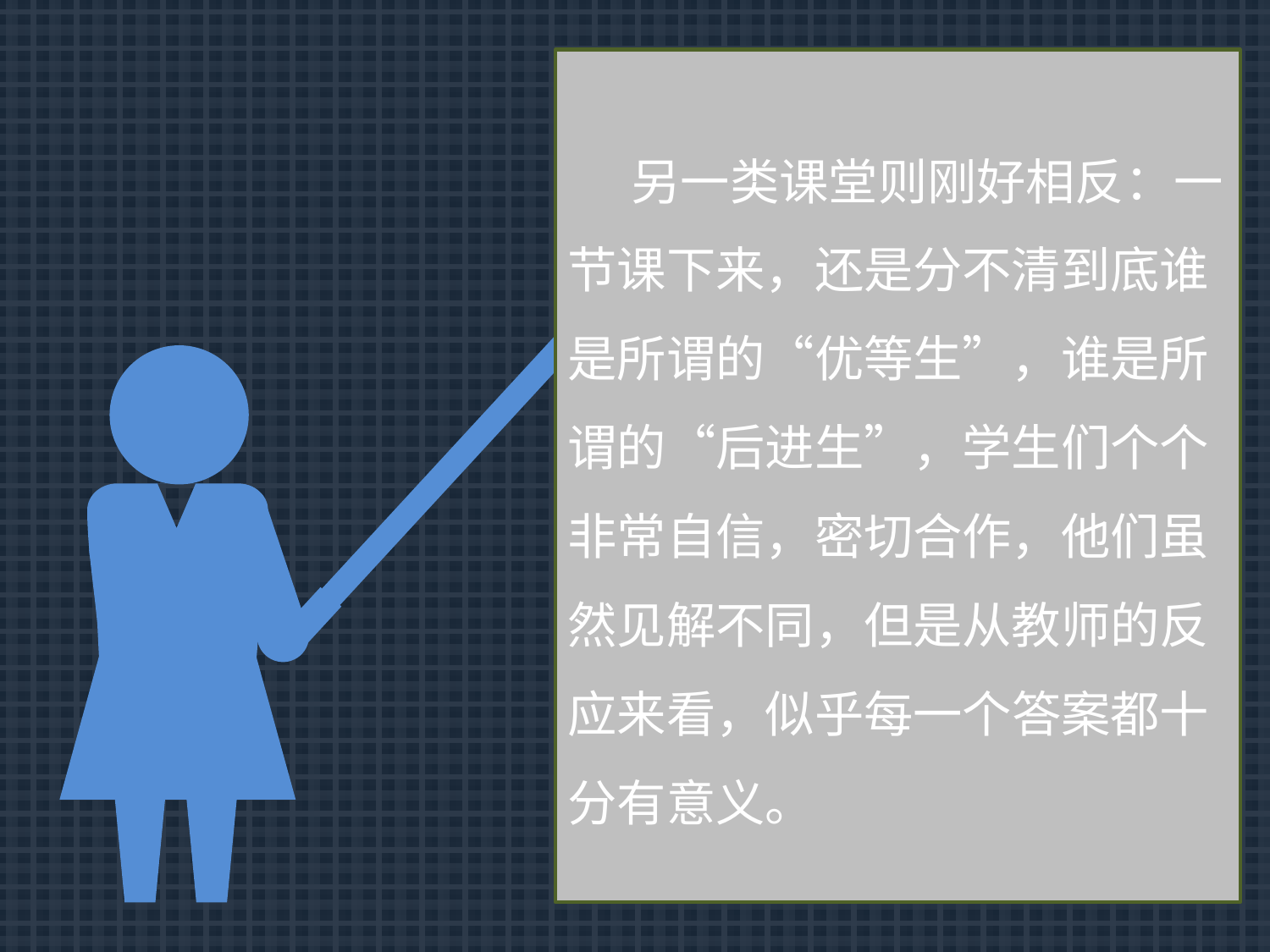

另一类课堂则刚好相反：一节课下来，还是分不清到底谁是所谓的“优等生”，谁是所谓的“后进生”，学生们个个非常自信，密切合作，他们虽然见解不同，但是从教师的反应来看，似乎每一个答案都十分有意义。